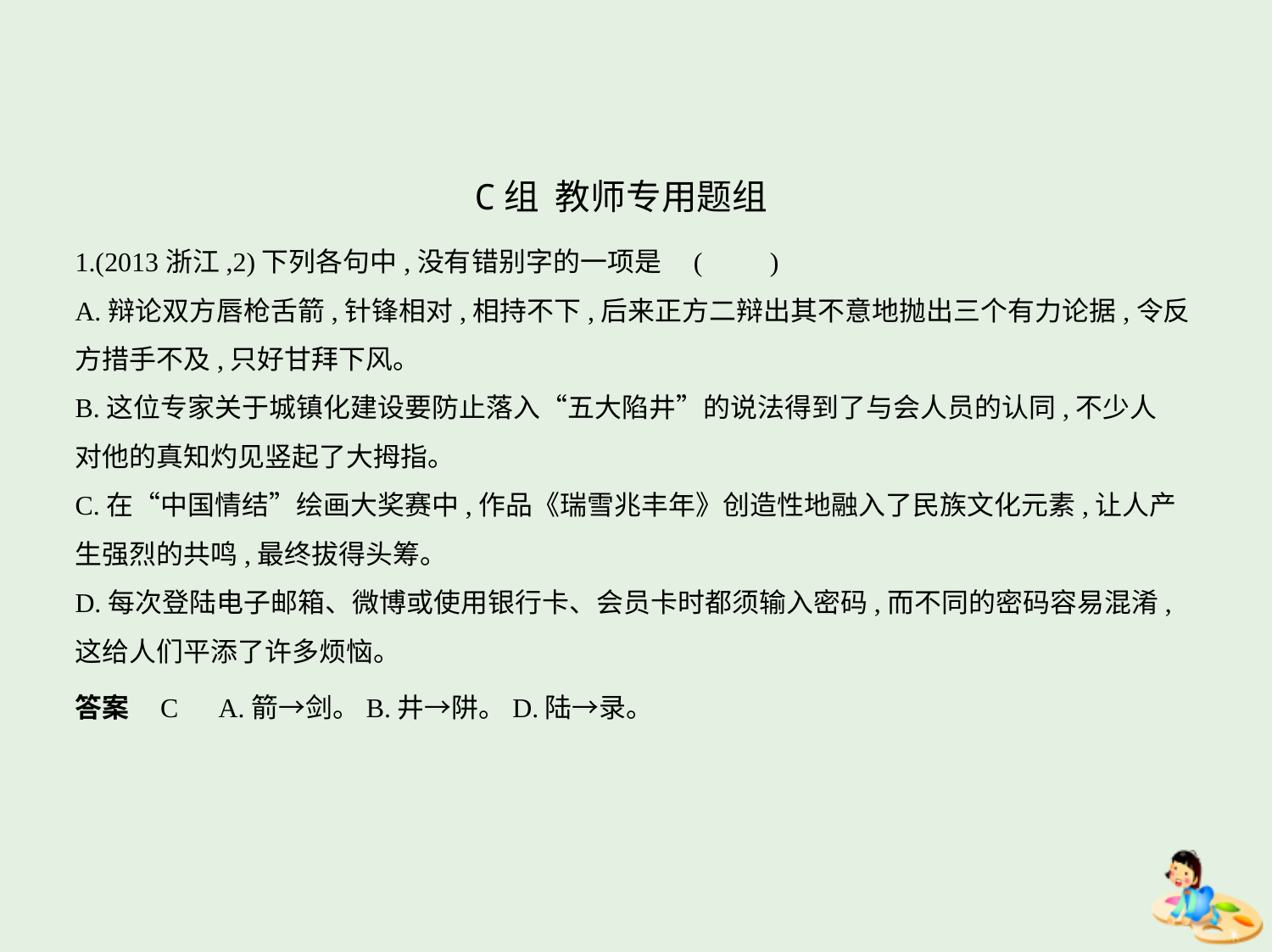

C组  教师专用题组
1.(2013浙江,2)下列各句中,没有错别字的一项是 (　　)
A.辩论双方唇枪舌箭,针锋相对,相持不下,后来正方二辩出其不意地抛出三个有力论据,令反
方措手不及,只好甘拜下风。
B.这位专家关于城镇化建设要防止落入“五大陷井”的说法得到了与会人员的认同,不少人
对他的真知灼见竖起了大拇指。
C.在“中国情结”绘画大奖赛中,作品《瑞雪兆丰年》创造性地融入了民族文化元素,让人产
生强烈的共鸣,最终拔得头筹。
D.每次登陆电子邮箱、微博或使用银行卡、会员卡时都须输入密码,而不同的密码容易混淆,
这给人们平添了许多烦恼。
答案    C　A.箭→剑。B.井→阱。D.陆→录。